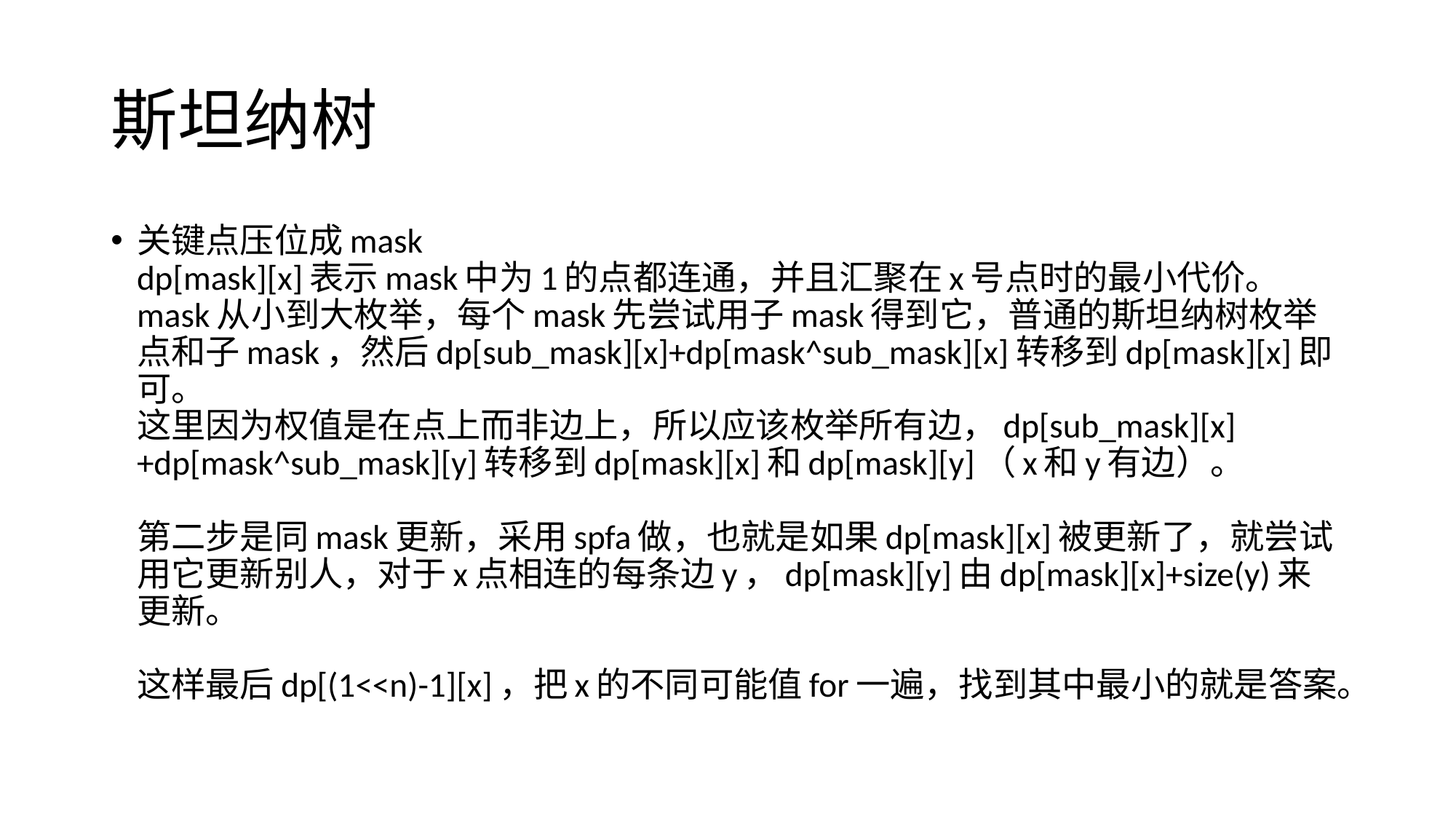

# 斯坦纳树
关键点压位成mask
dp[mask][x]表示mask中为1的点都连通，并且汇聚在x号点时的最小代价。
mask从小到大枚举，每个mask先尝试用子mask得到它，普通的斯坦纳树枚举点和子mask，然后dp[sub_mask][x]+dp[mask^sub_mask][x]转移到dp[mask][x]即可。
这里因为权值是在点上而非边上，所以应该枚举所有边，dp[sub_mask][x]+dp[mask^sub_mask][y]转移到dp[mask][x]和dp[mask][y]（x和y有边）。
第二步是同mask更新，采用spfa做，也就是如果dp[mask][x]被更新了，就尝试用它更新别人，对于x点相连的每条边y，dp[mask][y]由dp[mask][x]+size(y)来更新。
这样最后dp[(1<<n)-1][x]，把x的不同可能值for一遍，找到其中最小的就是答案。